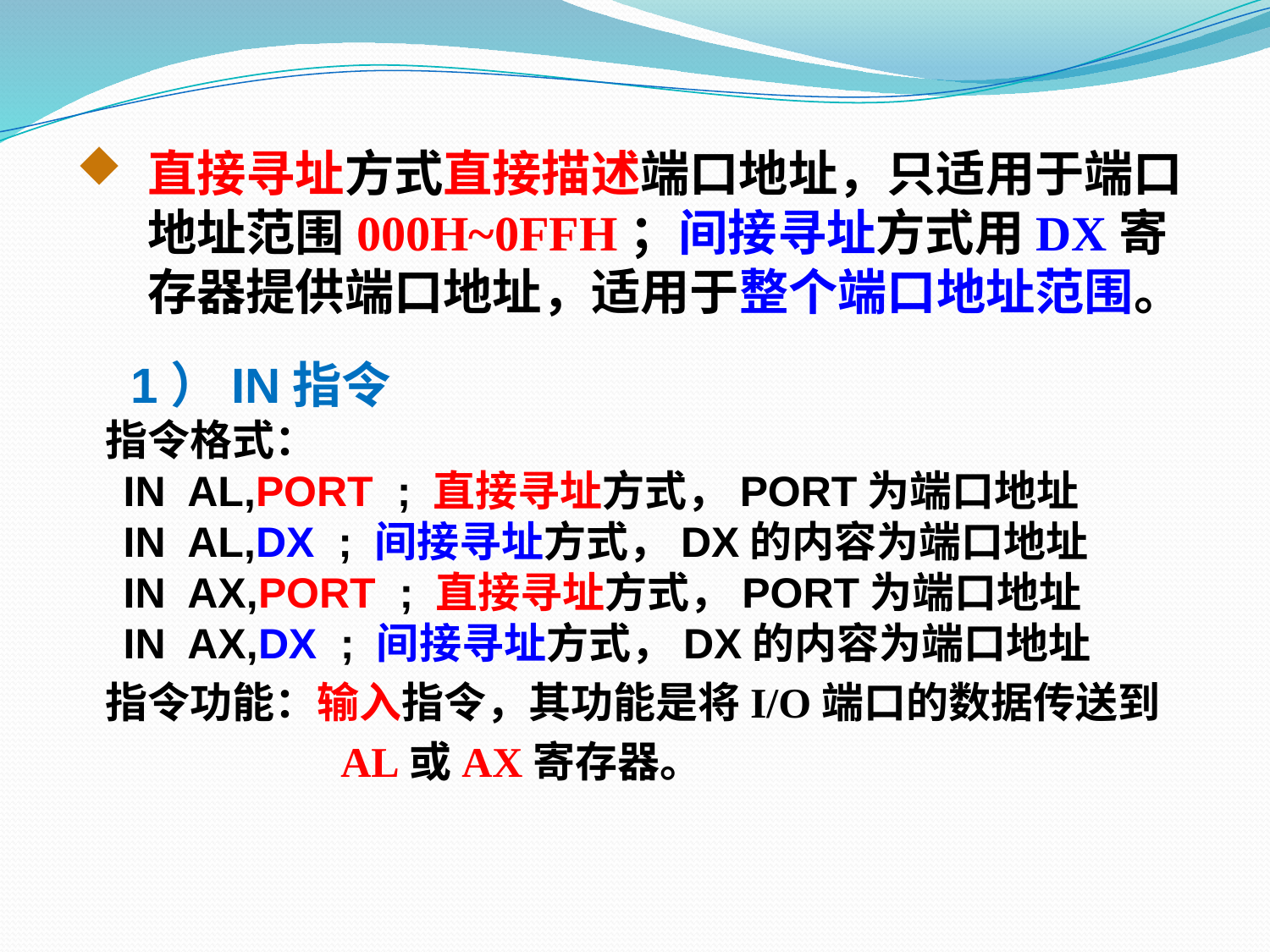

直接寻址方式直接描述端口地址，只适用于端口地址范围000H~0FFH；间接寻址方式用DX寄存器提供端口地址，适用于整个端口地址范围。

    1）IN指令
  指令格式：
    IN  AL,PORT  ; 直接寻址方式，PORT为端口地址
    IN  AL,DX  ; 间接寻址方式，DX的内容为端口地址
    IN  AX,PORT  ; 直接寻址方式，PORT为端口地址
    IN  AX,DX  ; 间接寻址方式，DX的内容为端口地址
  指令功能：输入指令，其功能是将I/O端口的数据传送到
                         AL或AX寄存器。